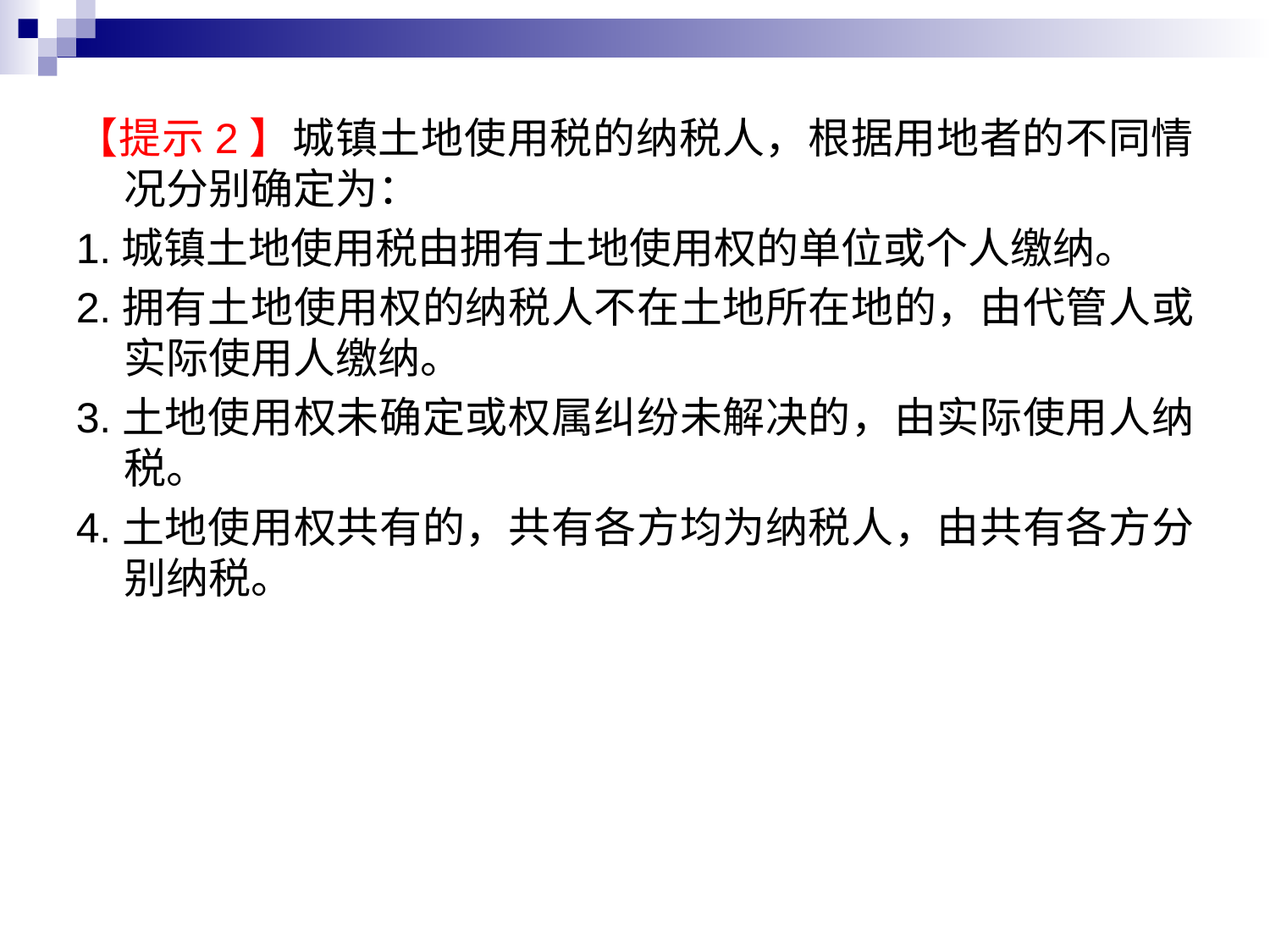

#
【提示2】城镇土地使用税的纳税人，根据用地者的不同情况分别确定为：
1.城镇土地使用税由拥有土地使用权的单位或个人缴纳。
2.拥有土地使用权的纳税人不在土地所在地的，由代管人或实际使用人缴纳。
3.土地使用权未确定或权属纠纷未解决的，由实际使用人纳税。
4.土地使用权共有的，共有各方均为纳税人，由共有各方分别纳税。